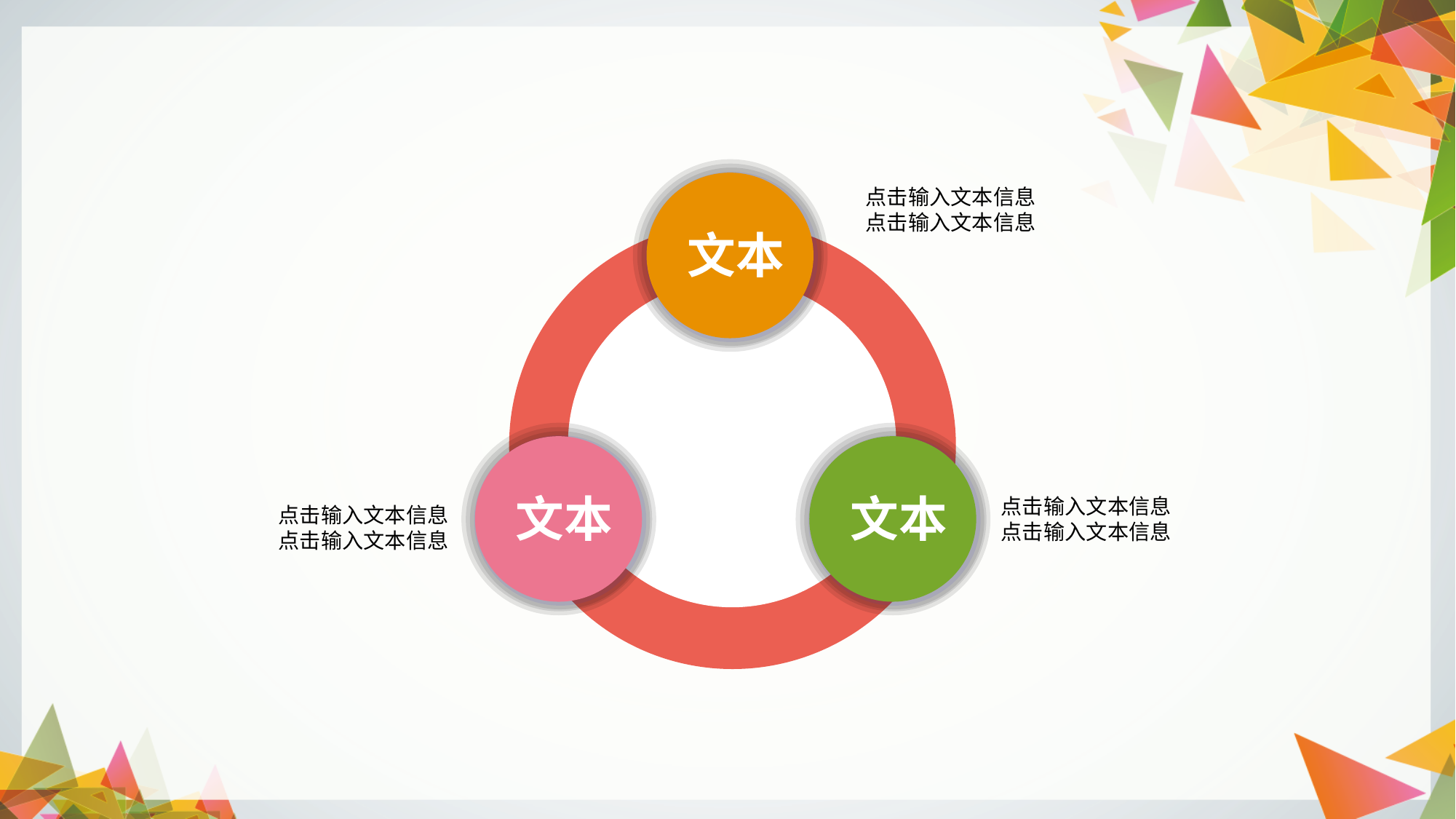

点击输入文本信息
点击输入文本信息
 文本

 文本
 文本
点击输入文本信息
点击输入文本信息
点击输入文本信息
点击输入文本信息